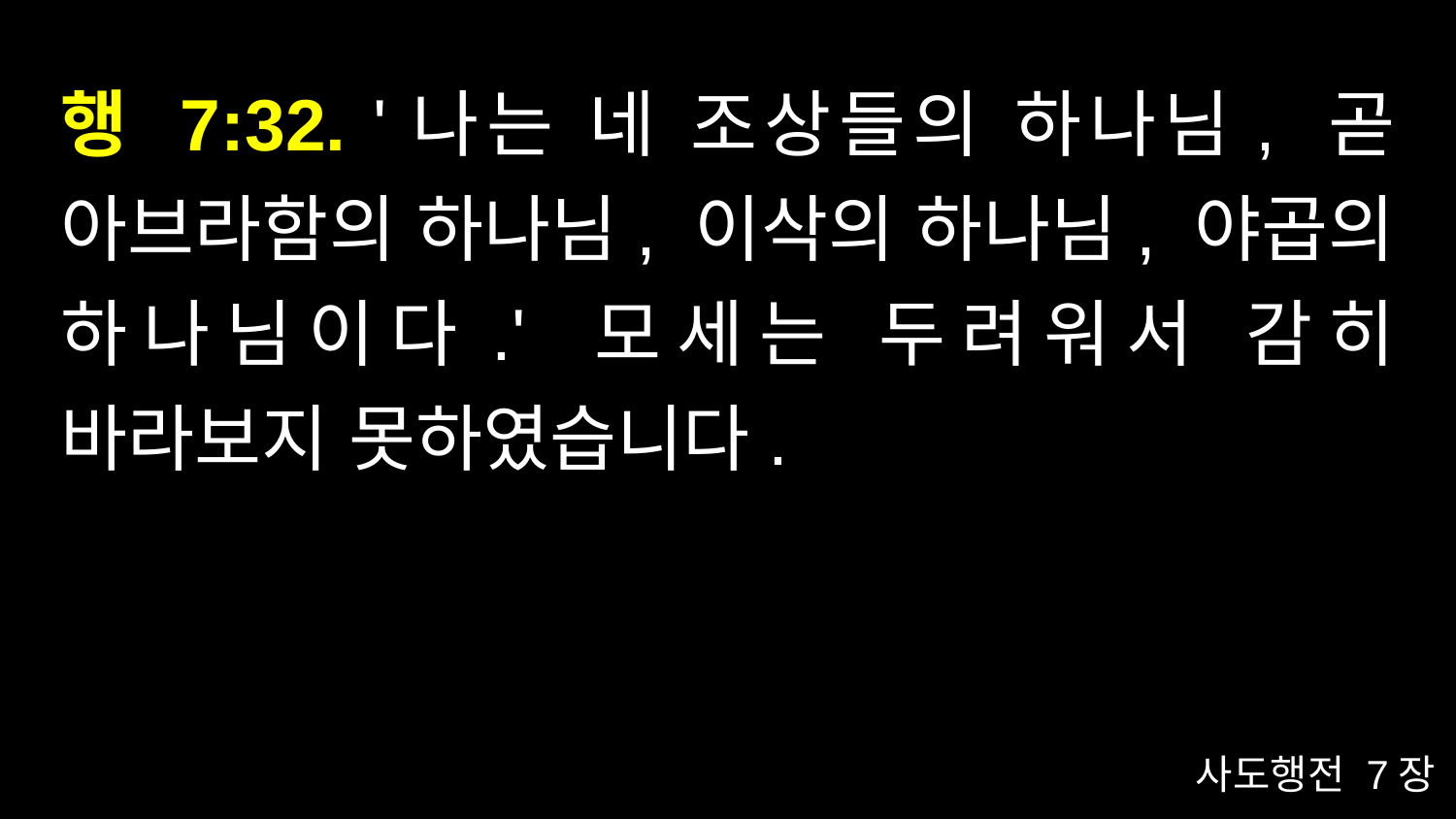

# 행 7:32. '나는 네 조상들의 하나님, 곧 아브라함의 하나님, 이삭의 하나님, 야곱의 하나님이다.' 모세는 두려워서 감히 바라보지 못하였습니다.
사도행전 7장